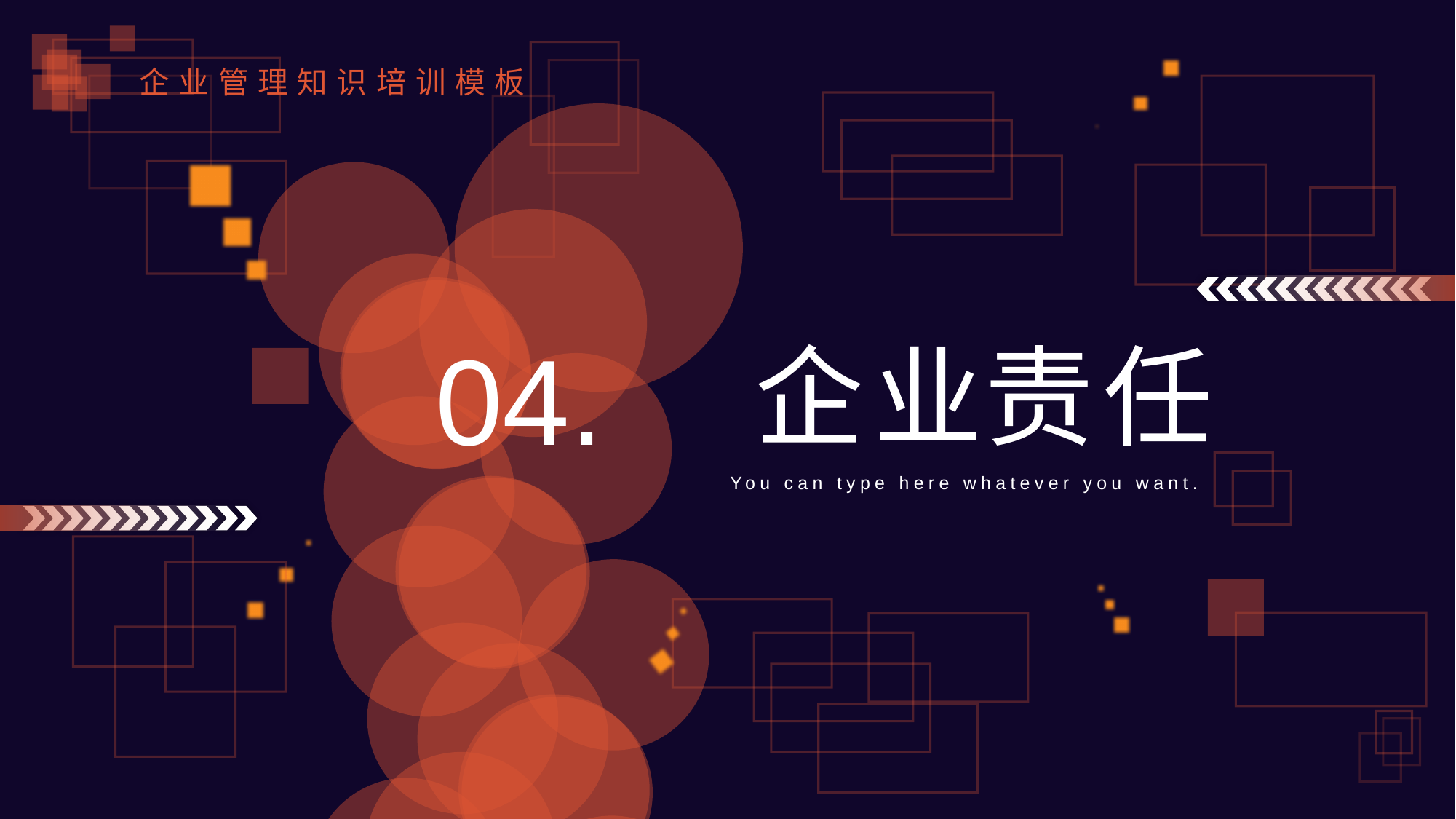

04.
企业
责任

You can type here whatever you want.